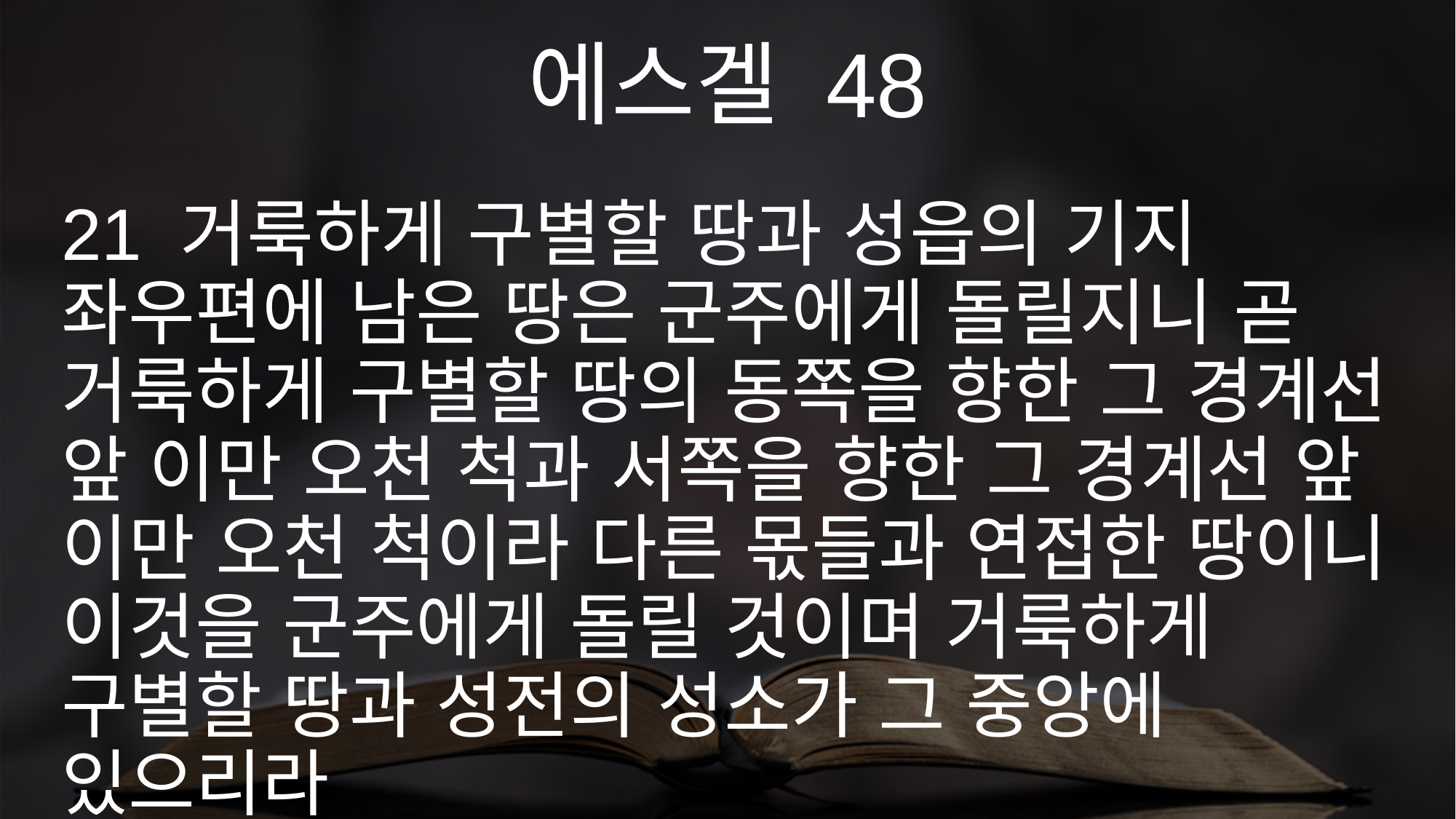

에스겔 48
21 거룩하게 구별할 땅과 성읍의 기지 좌우편에 남은 땅은 군주에게 돌릴지니 곧 거룩하게 구별할 땅의 동쪽을 향한 그 경계선 앞 이만 오천 척과 서쪽을 향한 그 경계선 앞 이만 오천 척이라 다른 몫들과 연접한 땅이니 이것을 군주에게 돌릴 것이며 거룩하게 구별할 땅과 성전의 성소가 그 중앙에 있으리라